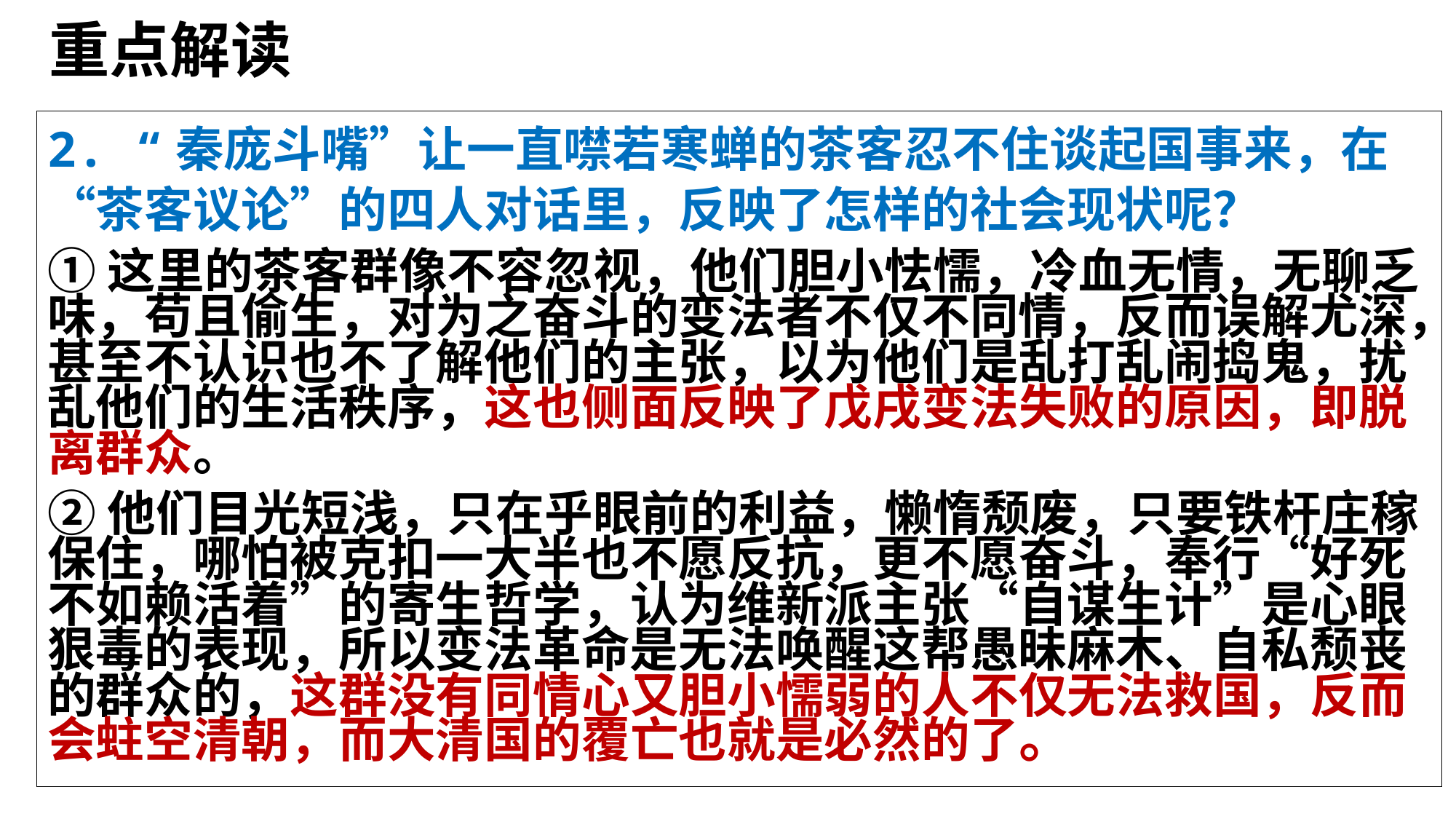

重点解读
2. “秦庞斗嘴”让一直噤若寒蝉的茶客忍不住谈起国事来，在“茶客议论”的四人对话里，反映了怎样的社会现状呢？
①这里的茶客群像不容忽视，他们胆小怯懦，冷血无情，无聊乏味，苟且偷生，对为之奋斗的变法者不仅不同情，反而误解尤深，甚至不认识也不了解他们的主张，以为他们是乱打乱闹捣鬼，扰乱他们的生活秩序，这也侧面反映了戊戌变法失败的原因，即脱离群众。
②他们目光短浅，只在乎眼前的利益，懒惰颓废，只要铁杆庄稼保住，哪怕被克扣一大半也不愿反抗，更不愿奋斗，奉行“好死不如赖活着”的寄生哲学，认为维新派主张“自谋生计”是心眼狠毒的表现，所以变法革命是无法唤醒这帮愚昧麻木、自私颓丧的群众的，这群没有同情心又胆小懦弱的人不仅无法救国，反而会蛀空清朝，而大清国的覆亡也就是必然的了。